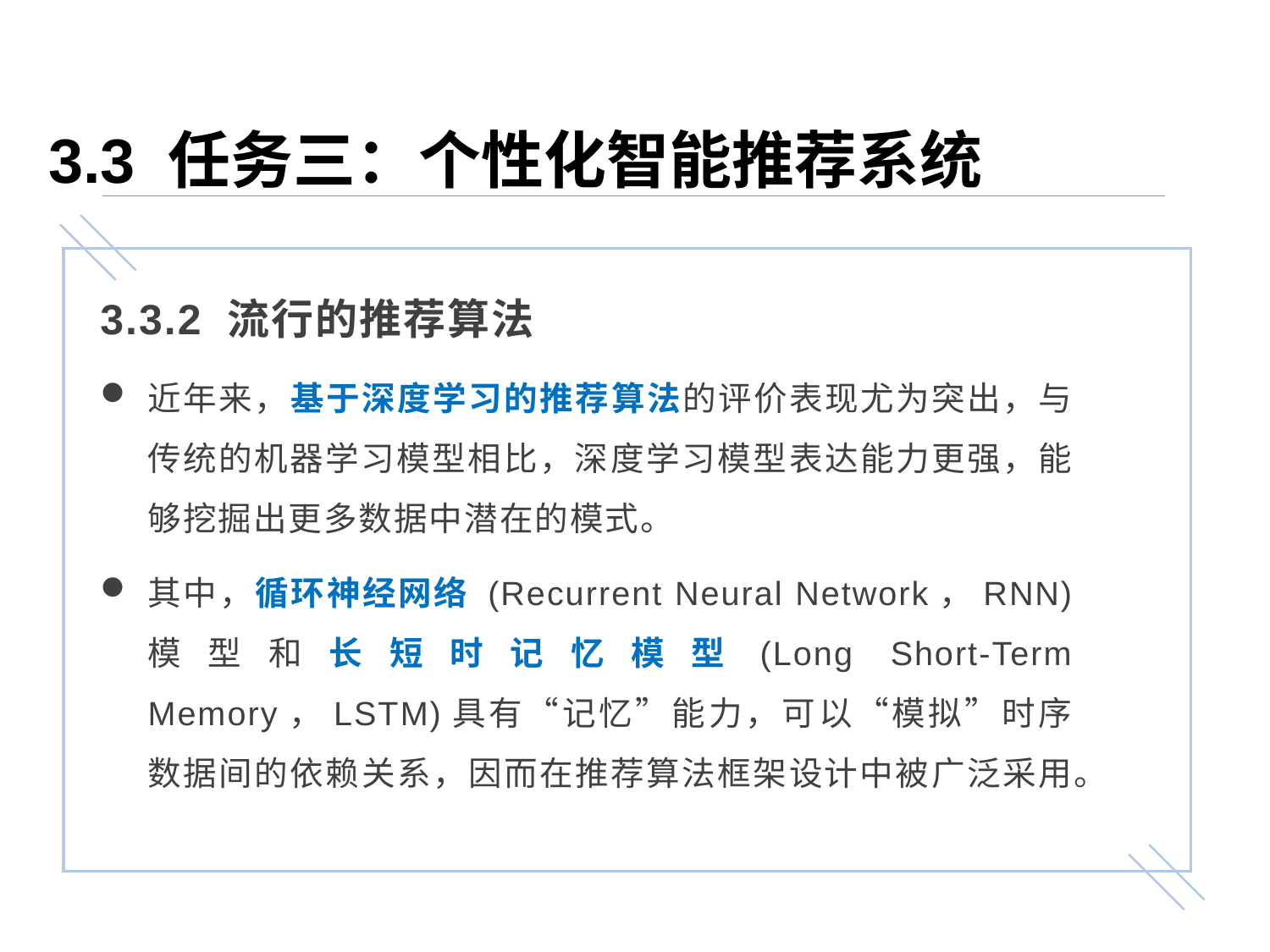

3.3 任务三：个性化智能推荐系统

3.3.2 流行的推荐算法
近年来，基于深度学习的推荐算法的评价表现尤为突出，与传统的机器学习模型相比，深度学习模型表达能力更强，能够挖掘出更多数据中潜在的模式。
其中，循环神经网络 (Recurrent Neural Network，RNN) 模型和长短时记忆模型(Long Short-Term Memory，LSTM)具有“记忆”能力，可以“模拟”时序数据间的依赖关系，因而在推荐算法框架设计中被广泛采用。